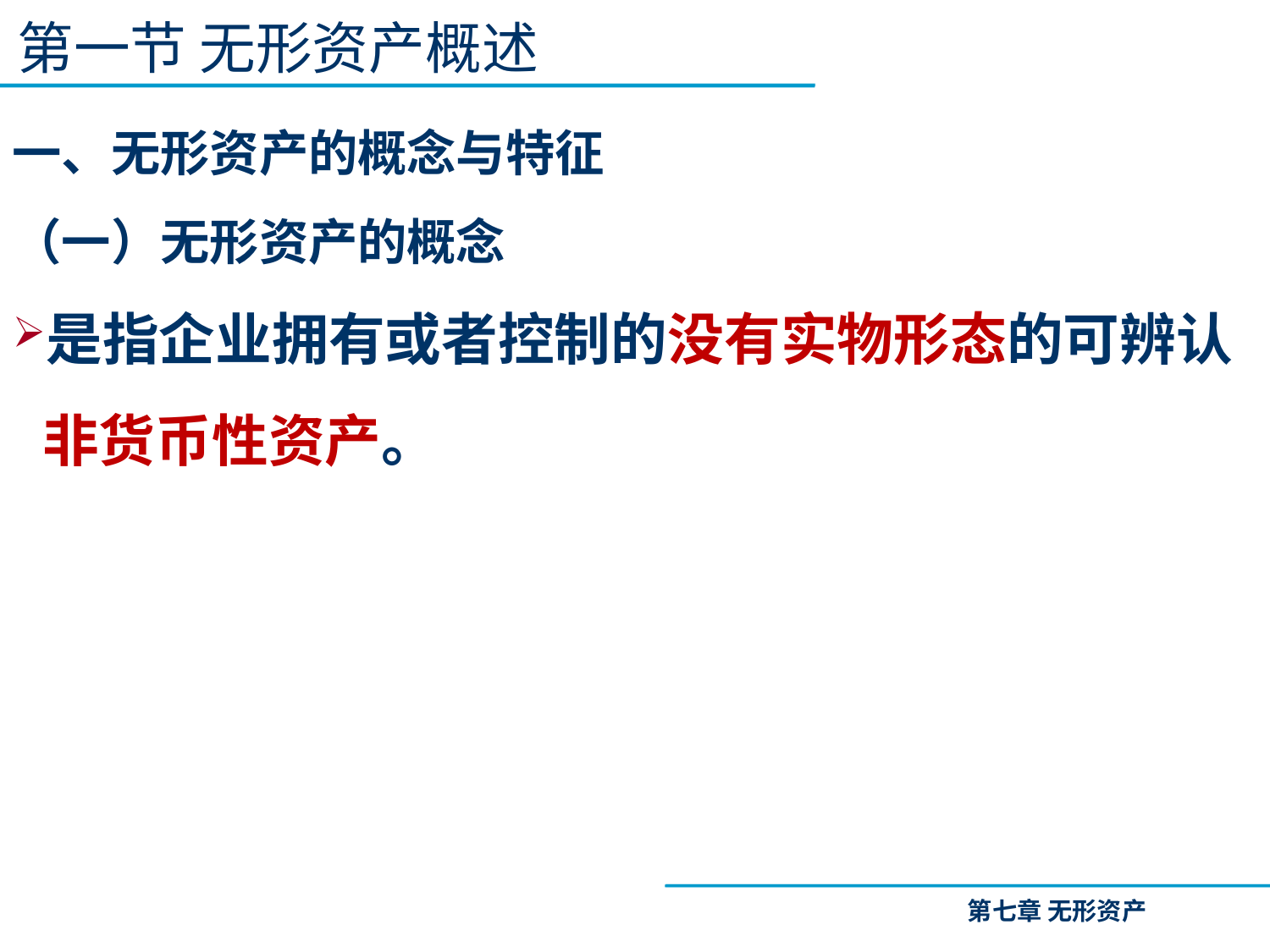

第一节 无形资产概述
一、无形资产的概念与特征
（一）无形资产的概念
是指企业拥有或者控制的没有实物形态的可辨认非货币性资产。